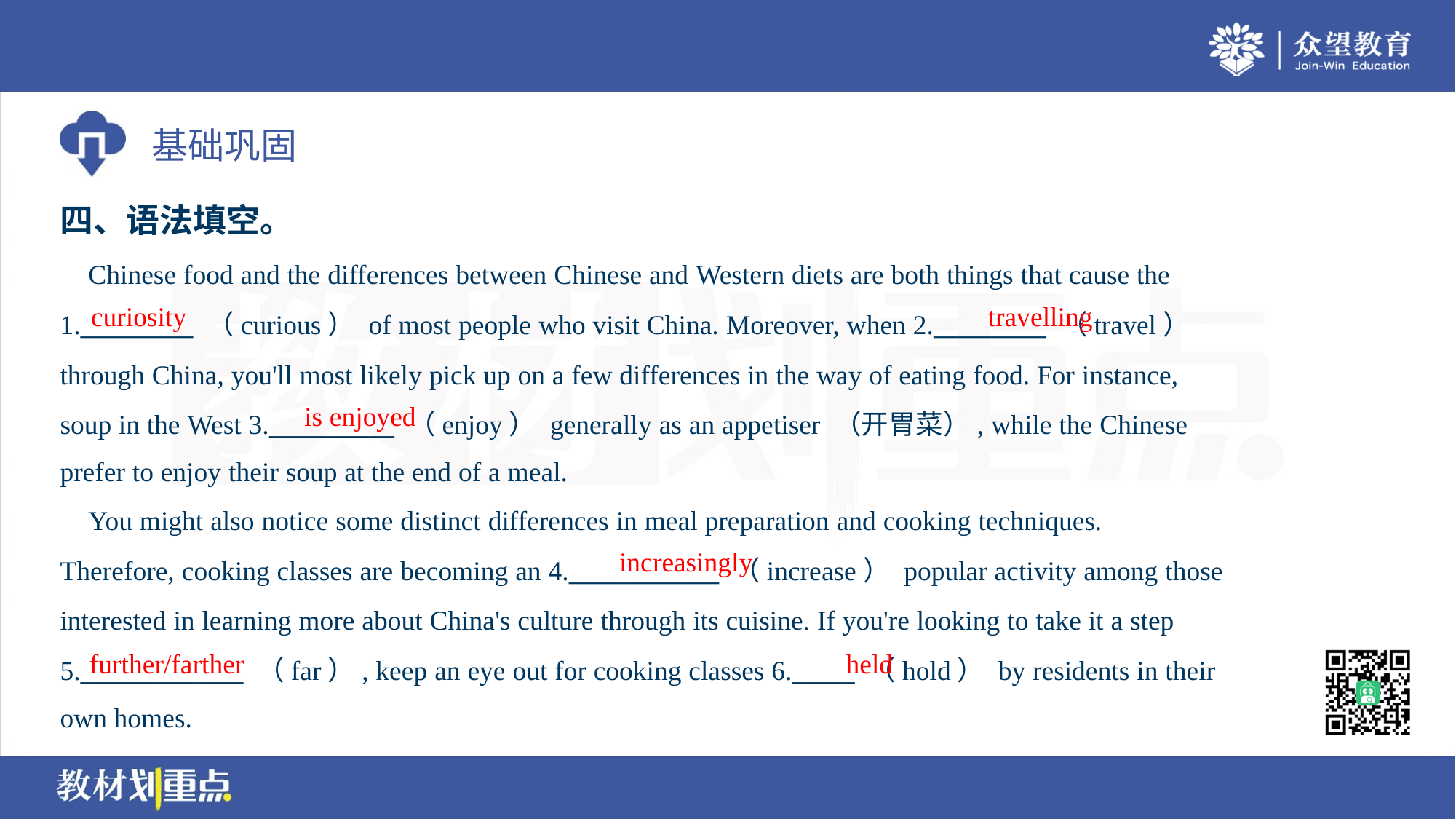

四、语法填空。
    Chinese food and the differences between Chinese and Western diets are both things that cause the
1._________ （curious） of most people who visit China. Moreover, when 2._________ （travel）
through China, you'll most likely pick up on a few differences in the way of eating food. For instance,
soup in the West 3.__________ （enjoy） generally as an appetiser （开胃菜）, while the Chinese
prefer to enjoy their soup at the end of a meal.
curiosity
travelling
is enjoyed
    You might also notice some distinct differences in meal preparation and cooking techniques.
Therefore, cooking classes are becoming an 4.____________ （increase） popular activity among those
interested in learning more about China's culture through its cuisine. If you're looking to take it a step
5._____________ （far）, keep an eye out for cooking classes 6._____ （hold） by residents in their
own homes.
increasingly
further/farther
held